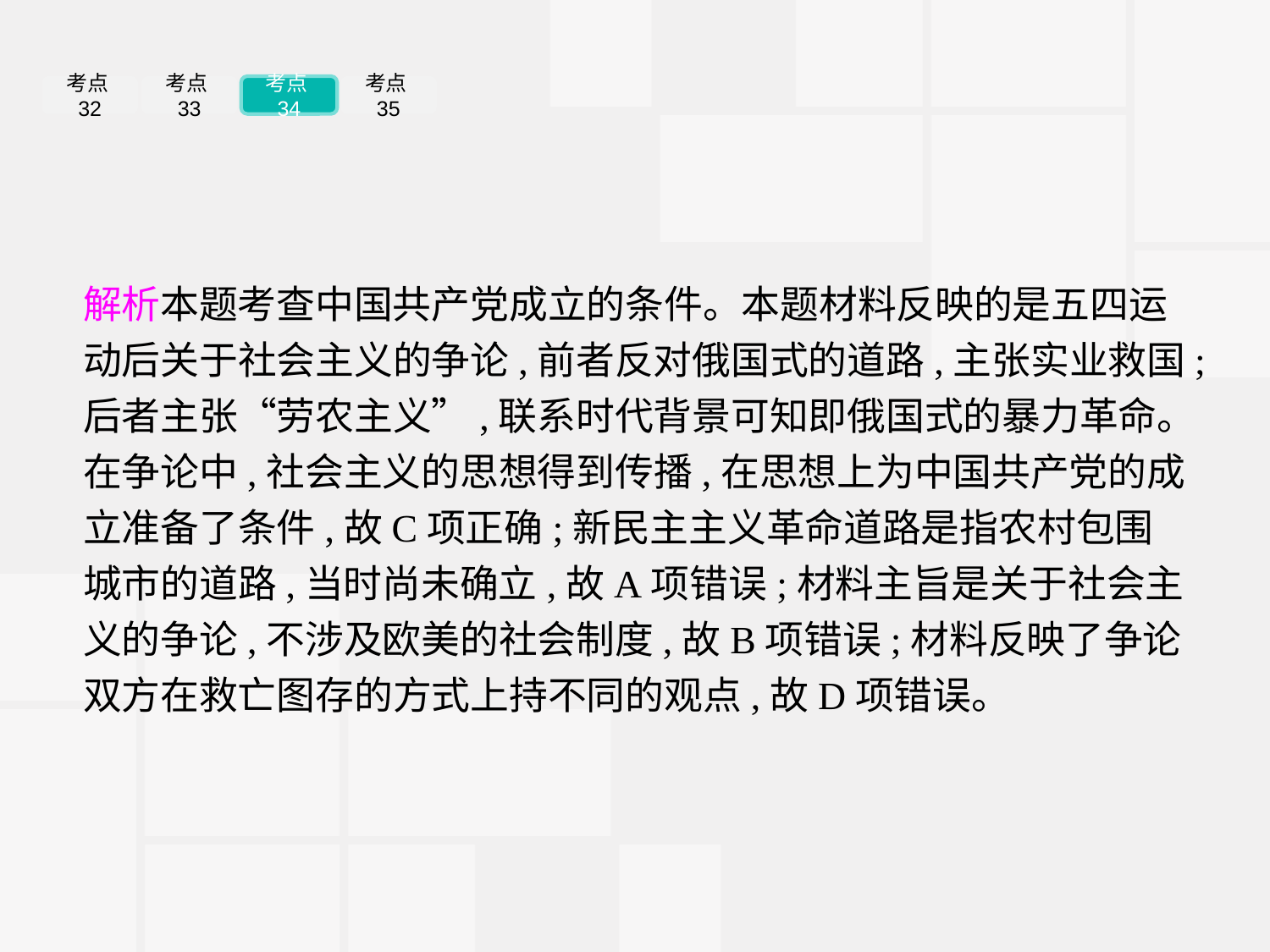

考点32
考点33
考点34
考点35
解析本题考查中国共产党成立的条件。本题材料反映的是五四运动后关于社会主义的争论,前者反对俄国式的道路,主张实业救国;后者主张“劳农主义”,联系时代背景可知即俄国式的暴力革命。在争论中,社会主义的思想得到传播,在思想上为中国共产党的成立准备了条件,故C项正确;新民主主义革命道路是指农村包围城市的道路,当时尚未确立,故A项错误;材料主旨是关于社会主义的争论,不涉及欧美的社会制度,故B项错误;材料反映了争论双方在救亡图存的方式上持不同的观点,故D项错误。